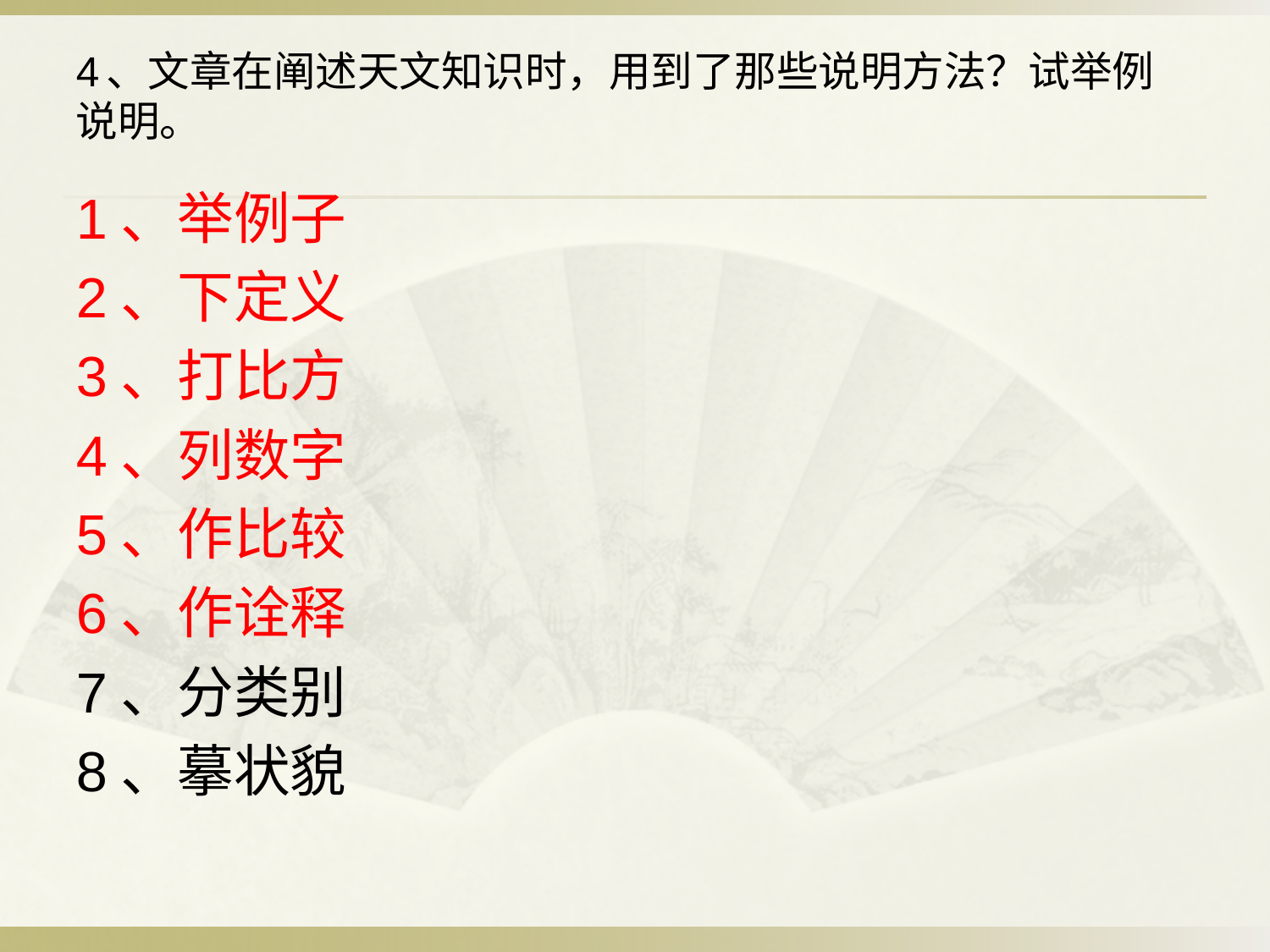

# 4、文章在阐述天文知识时，用到了那些说明方法？试举例说明。
1、举例子
2、下定义
3、打比方
4、列数字
5、作比较
6、作诠释
7、分类别
8、摹状貌